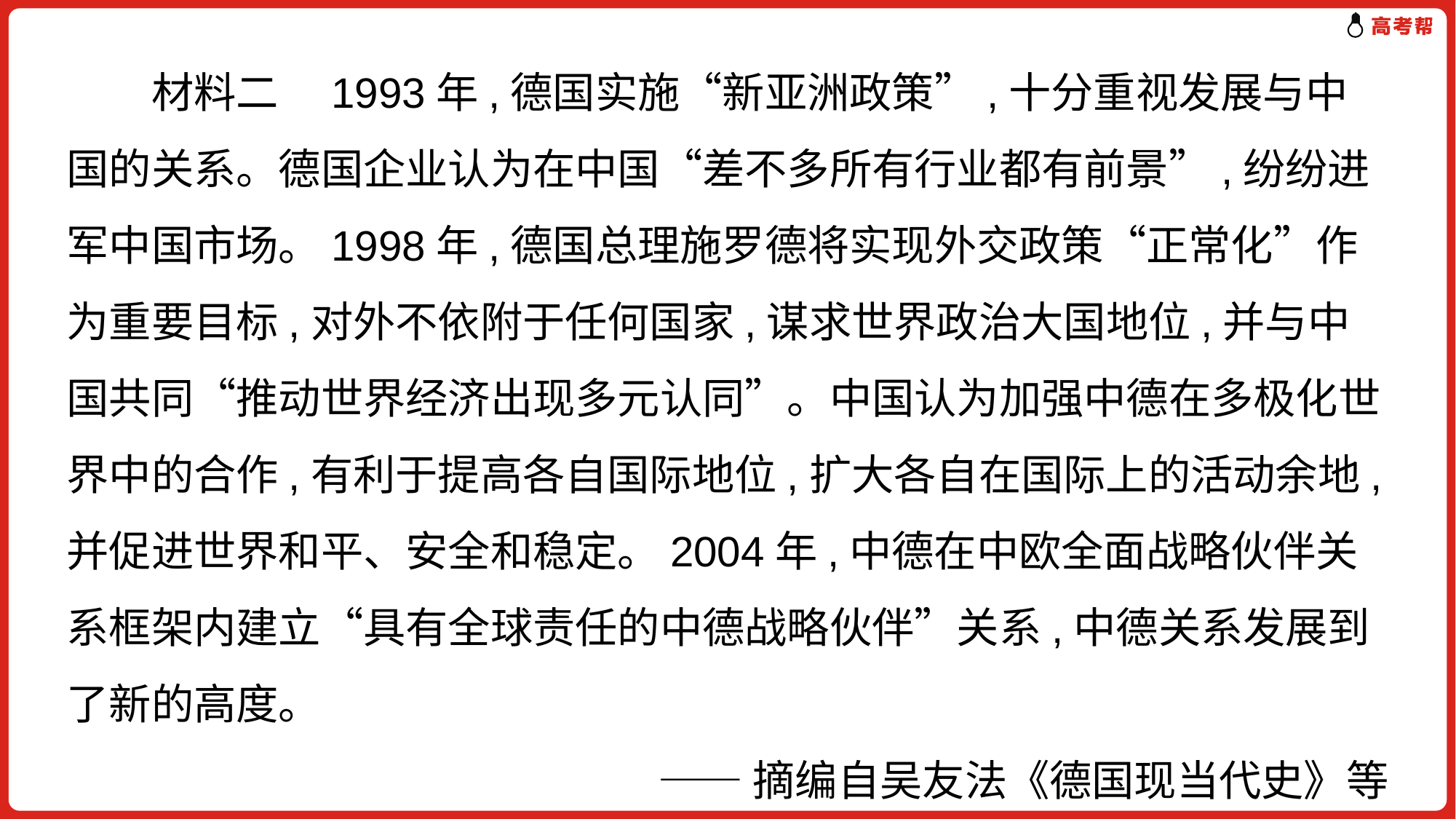

材料二　1993年,德国实施“新亚洲政策”,十分重视发展与中国的关系。德国企业认为在中国“差不多所有行业都有前景”,纷纷进军中国市场。1998年,德国总理施罗德将实现外交政策“正常化”作为重要目标,对外不依附于任何国家,谋求世界政治大国地位,并与中国共同“推动世界经济出现多元认同”。中国认为加强中德在多极化世界中的合作,有利于提高各自国际地位,扩大各自在国际上的活动余地,并促进世界和平、安全和稳定。2004年,中德在中欧全面战略伙伴关系框架内建立“具有全球责任的中德战略伙伴”关系,中德关系发展到了新的高度。
——摘编自吴友法《德国现当代史》等